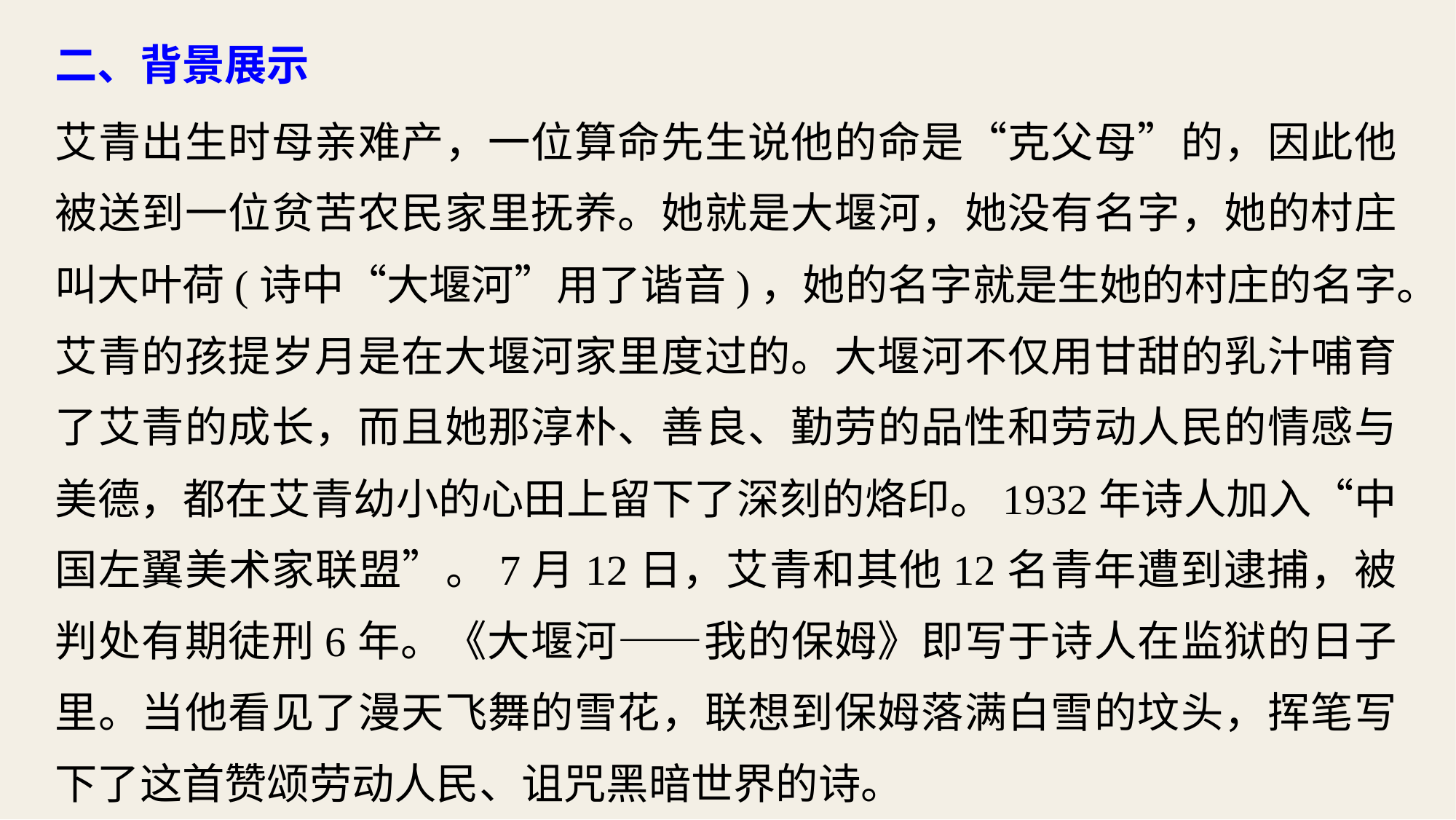

二、背景展示
艾青出生时母亲难产，一位算命先生说他的命是“克父母”的，因此他被送到一位贫苦农民家里抚养。她就是大堰河，她没有名字，她的村庄叫大叶荷(诗中“大堰河”用了谐音)，她的名字就是生她的村庄的名字。艾青的孩提岁月是在大堰河家里度过的。大堰河不仅用甘甜的乳汁哺育了艾青的成长，而且她那淳朴、善良、勤劳的品性和劳动人民的情感与美德，都在艾青幼小的心田上留下了深刻的烙印。1932年诗人加入“中国左翼美术家联盟”。7月12日，艾青和其他12名青年遭到逮捕，被判处有期徒刑6年。《大堰河——我的保姆》即写于诗人在监狱的日子里。当他看见了漫天飞舞的雪花，联想到保姆落满白雪的坟头，挥笔写下了这首赞颂劳动人民、诅咒黑暗世界的诗。